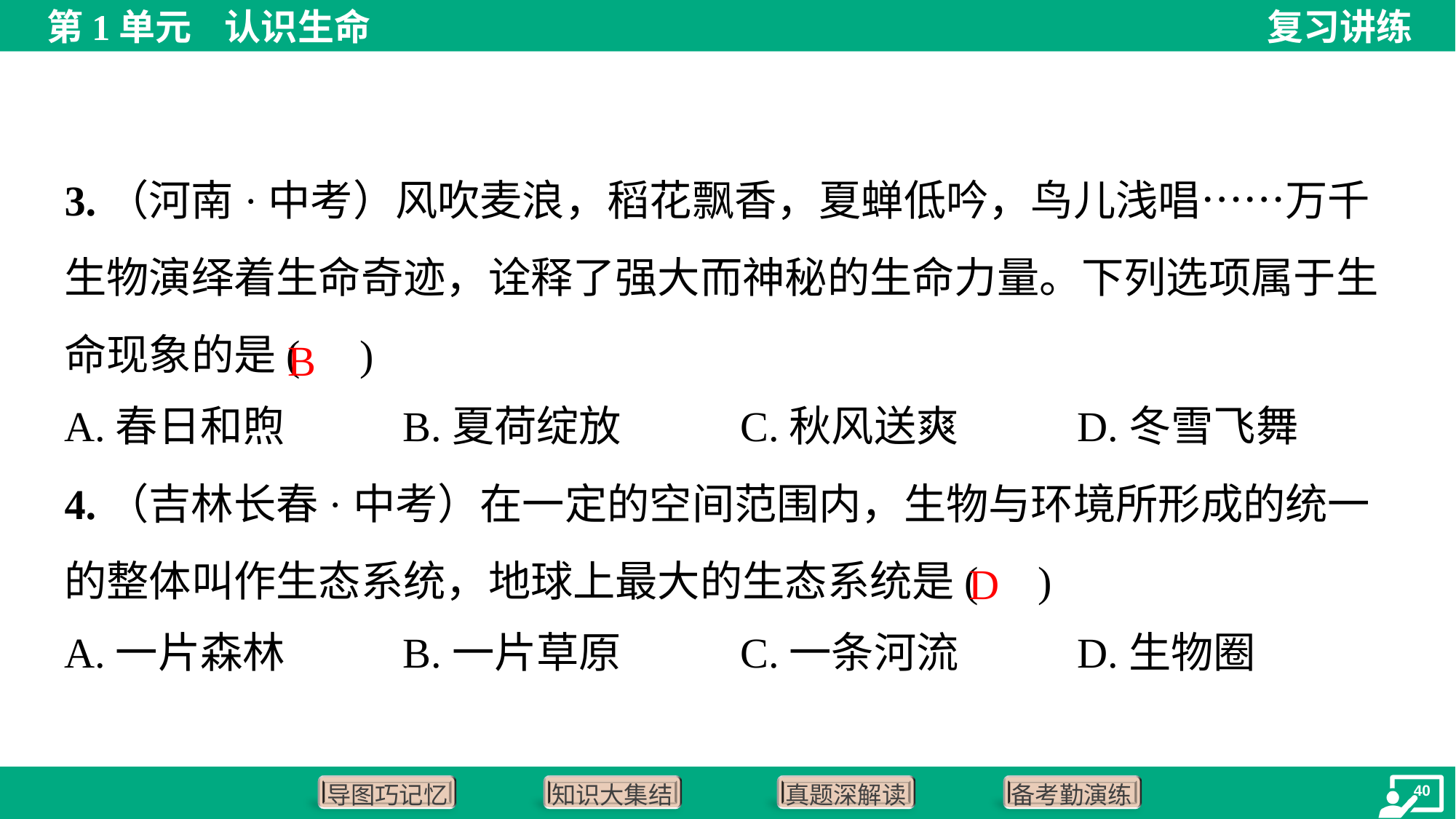

3.（河南·中考）风吹麦浪，稻花飘香，夏蝉低吟，鸟儿浅唱……万千生物演绎着生命奇迹，诠释了强大而神秘的生命力量。下列选项属于生命现象的是(     )
B
A.春日和煦	B.夏荷绽放	C.秋风送爽	D.冬雪飞舞
4.（吉林长春·中考）在一定的空间范围内，生物与环境所形成的统一的整体叫作生态系统，地球上最大的生态系统是(     )
D
A.一片森林	B.一片草原	C.一条河流	D.生物圈